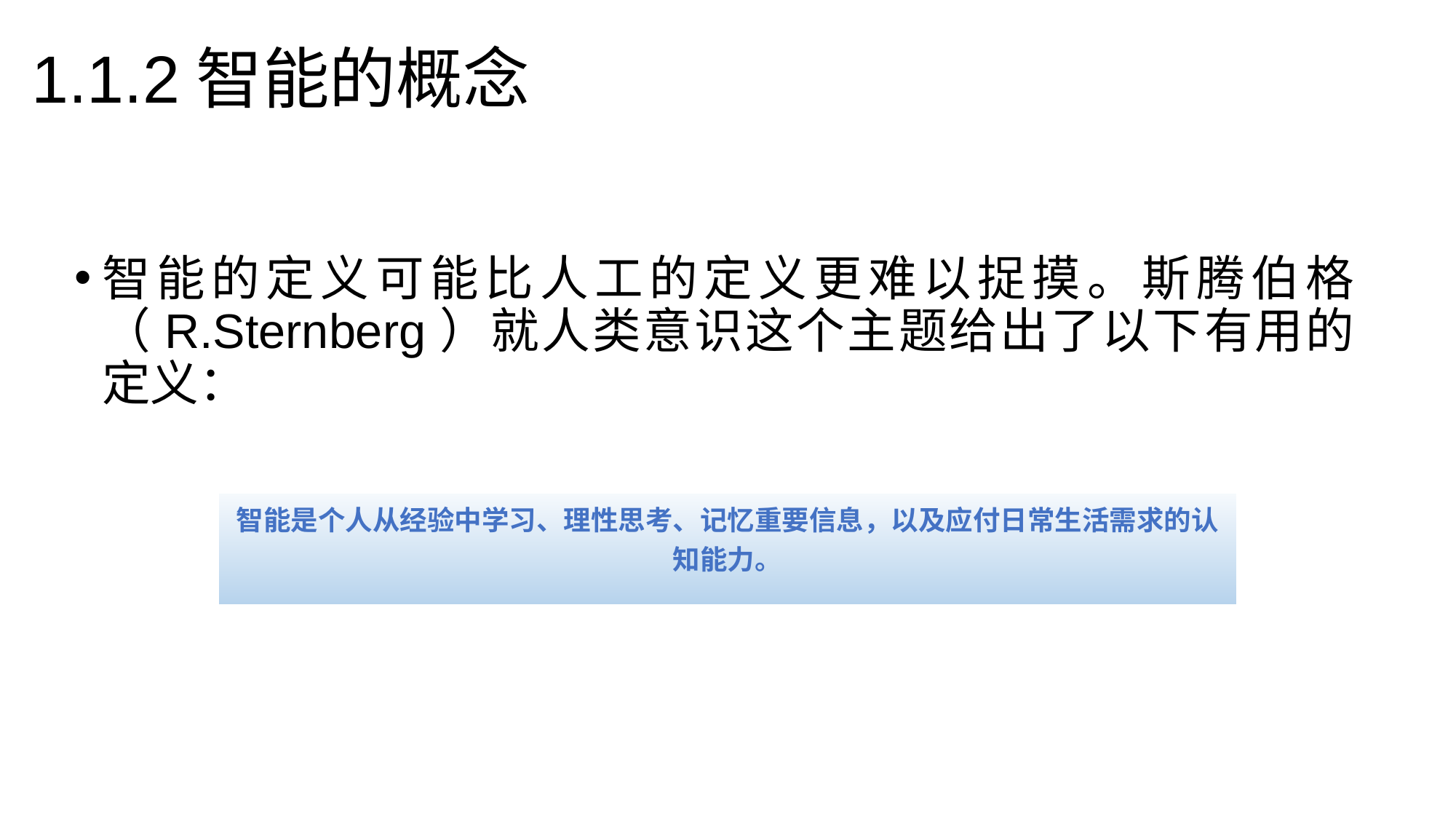

1.1.2智能的概念
智能的定义可能比人工的定义更难以捉摸。斯腾伯格（R.Sternberg）就人类意识这个主题给出了以下有用的定义：
| 智能是个人从经验中学习、理性思考、记忆重要信息，以及应付日常生活需求的认知能力。 |
| --- |